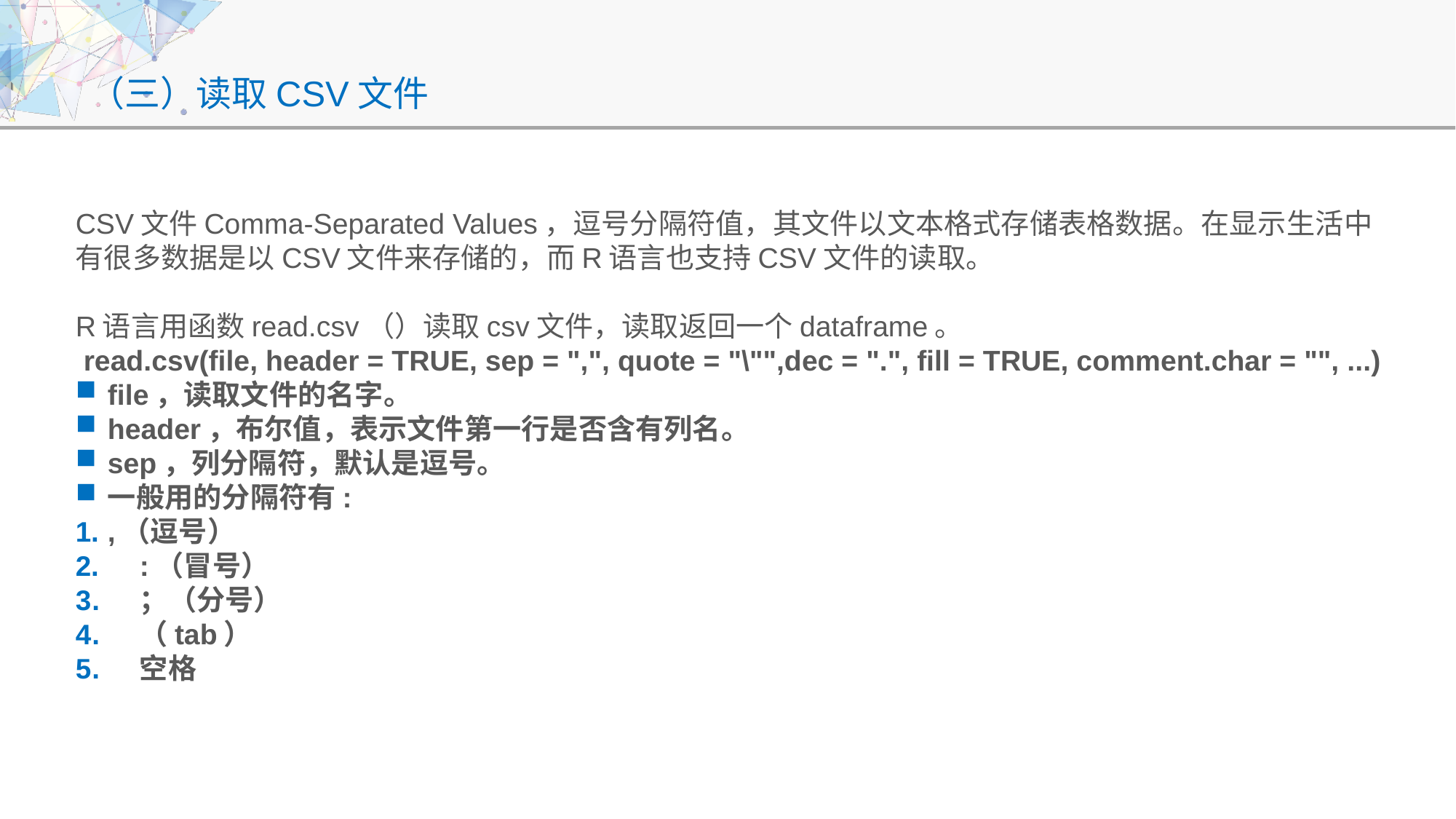

# （三）读取CSV文件

CSV文件Comma-Separated Values，逗号分隔符值，其文件以文本格式存储表格数据。在显示生活中有很多数据是以CSV文件来存储的，而R语言也支持CSV文件的读取。

R语言用函数read.csv（）读取csv文件，读取返回一个dataframe。
 read.csv(file, header = TRUE, sep = ",", quote = "\"",dec = ".", fill = TRUE, comment.char = "", ...)
file，读取文件的名字。
header，布尔值，表示文件第一行是否含有列名。
sep，列分隔符，默认是逗号。
一般用的分隔符有:
	,（逗号）
	:（冒号）
	；（分号）
	（tab）
	空格